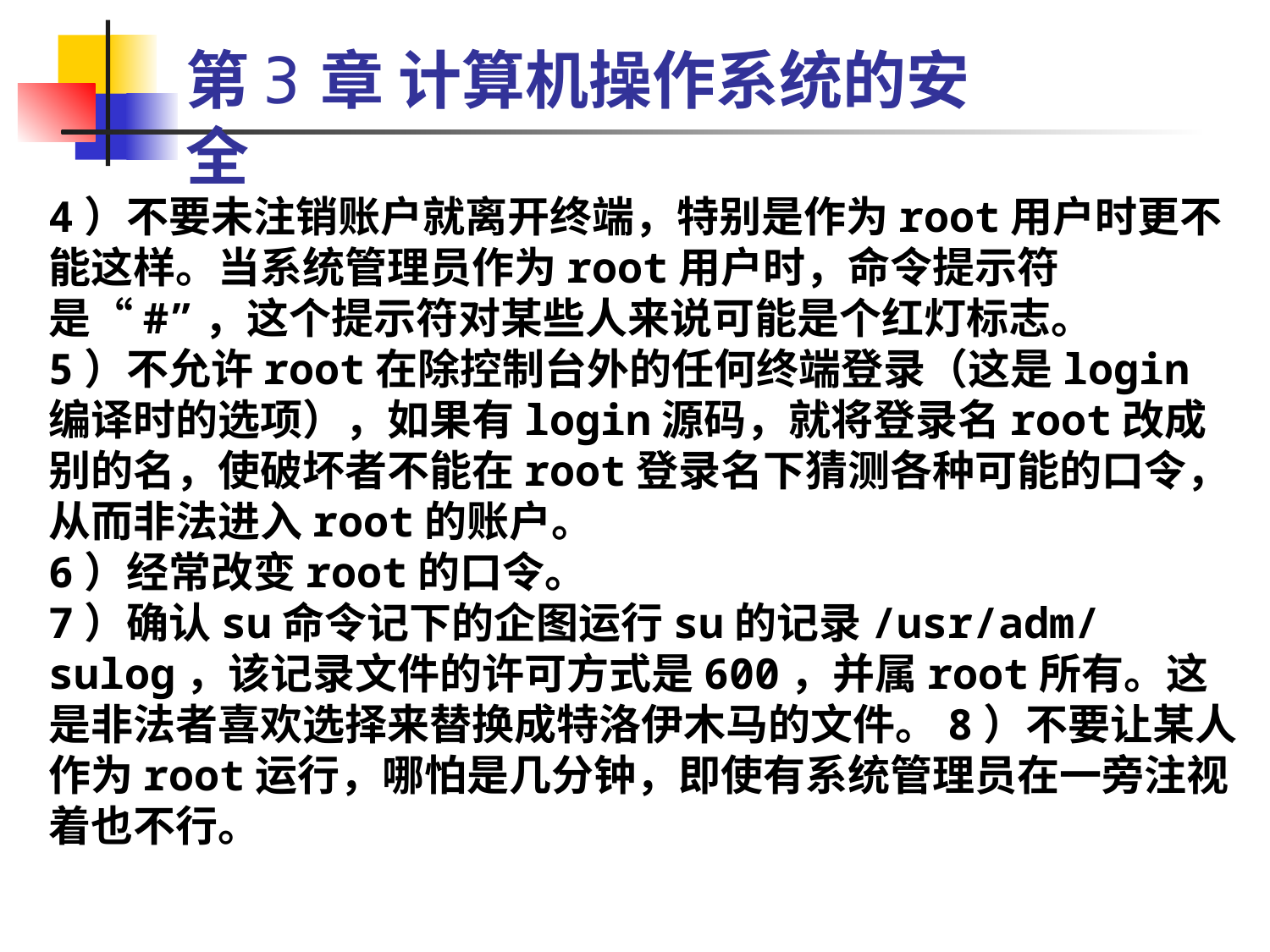

第3章 计算机操作系统的安全
4）不要未注销账户就离开终端，特别是作为root用户时更不能这样。当系统管理员作为root用户时，命令提示符是“#”，这个提示符对某些人来说可能是个红灯标志。
5）不允许root在除控制台外的任何终端登录（这是login编译时的选项），如果有login源码，就将登录名root改成别的名，使破坏者不能在root登录名下猜测各种可能的口令，从而非法进入root的账户。
6）经常改变root的口令。
7）确认su命令记下的企图运行su的记录/usr/adm/sulog，该记录文件的许可方式是600，并属root所有。这是非法者喜欢选择来替换成特洛伊木马的文件。8）不要让某人作为root运行，哪怕是几分钟，即使有系统管理员在一旁注视着也不行。